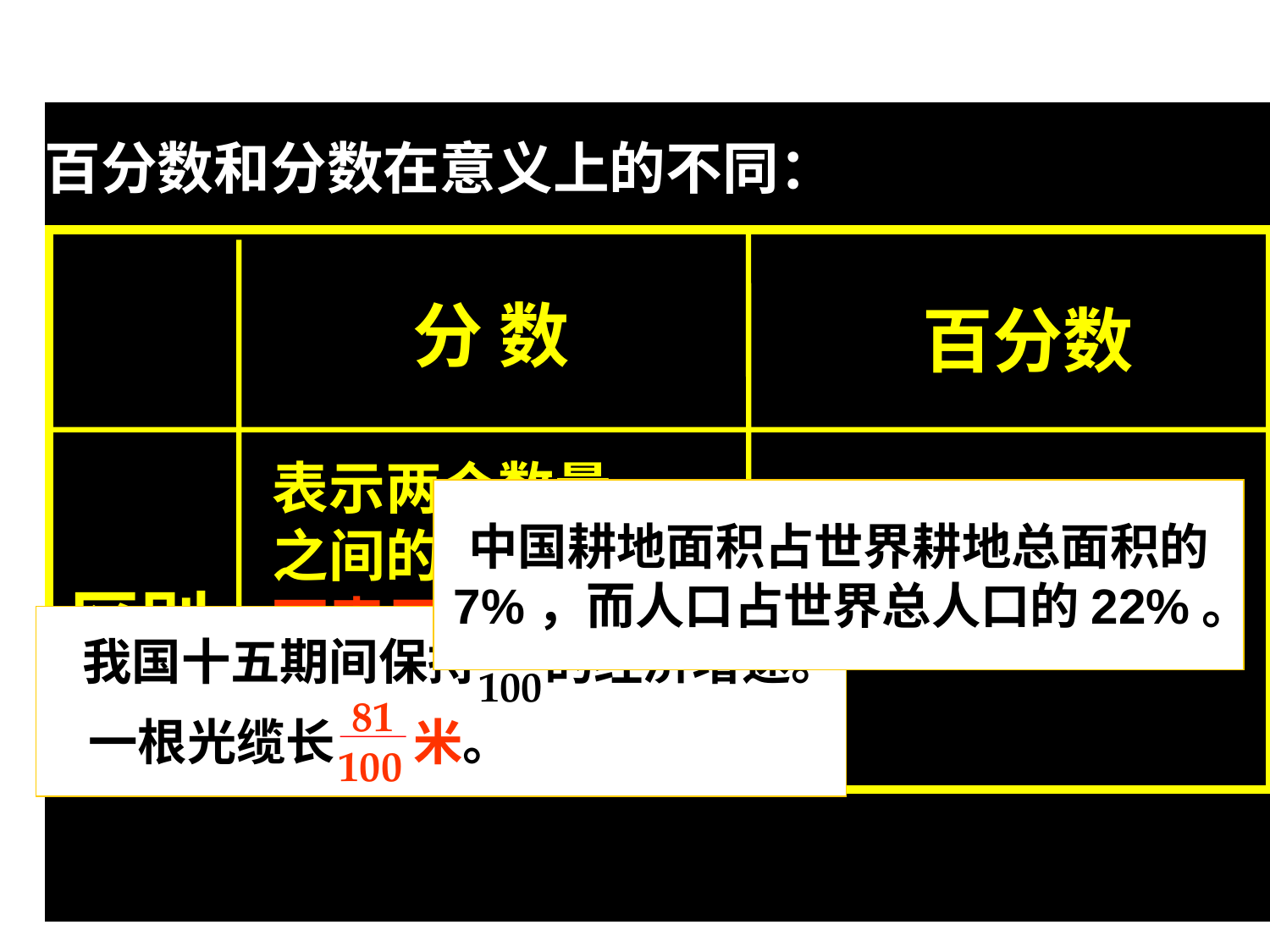

百分数和分数在意义上的不同：

分 数
百分数

区别
表示两个数量
之间的关系，也可表示某个具体数量（带单位名称）。
中国耕地面积占世界耕地总面积的
  7%，而人口占世界总人口的22%。
只表示两个数量
之间的关系。
7
100

我国十五期间保持      的经济增速。

81
一根光缆长       米。
100